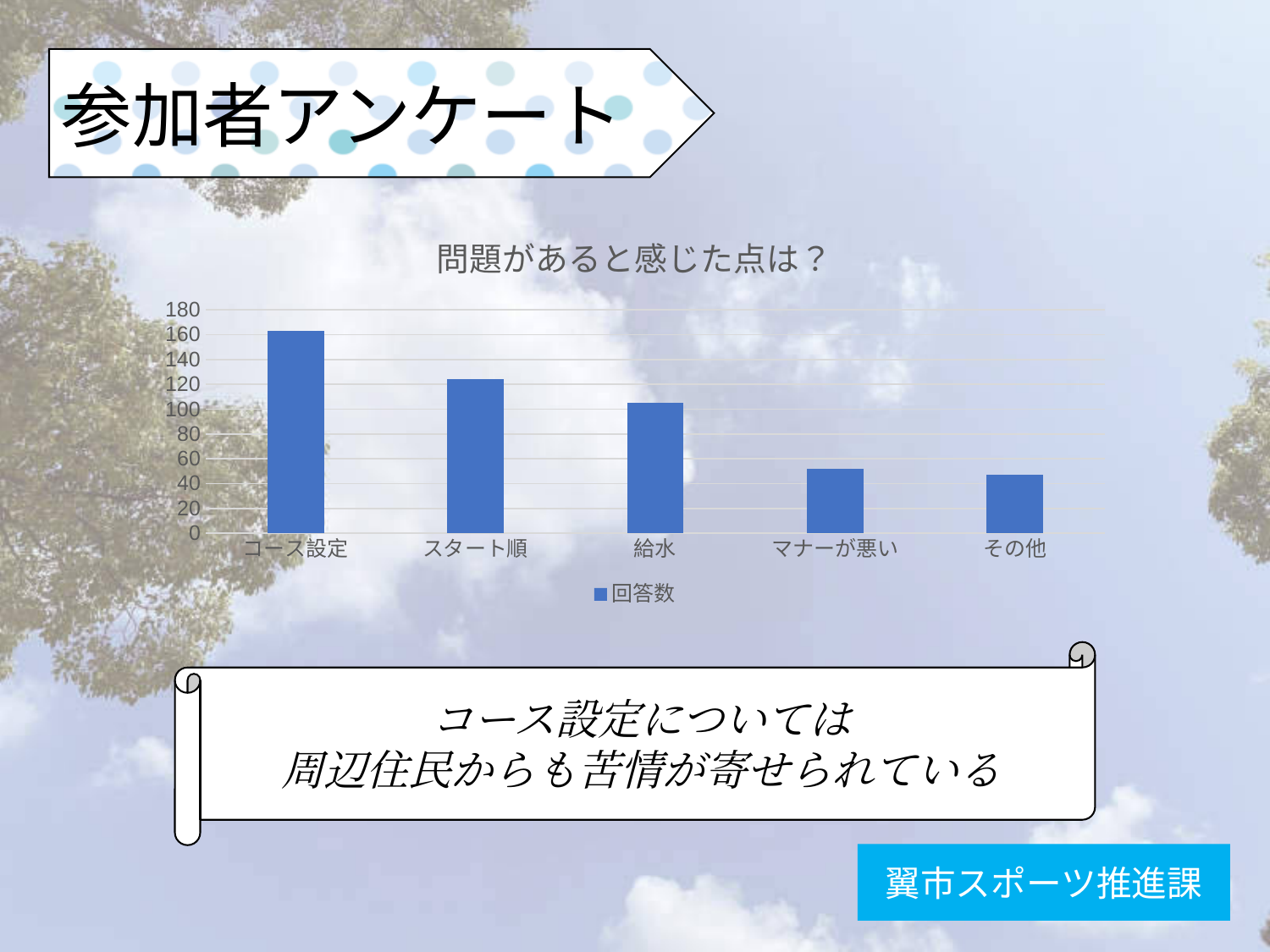

参加者アンケート

### Chart: 問題があると感じた点は？

| Category | 回答数 |
|---|---|
| コース設定 | 163.0 |
| スタート順 | 124.0 |
| 給水 | 105.0 |
| マナーが悪い | 52.0 |
| その他 | 47.0 |
コース設定については
周辺住民からも苦情が寄せられている